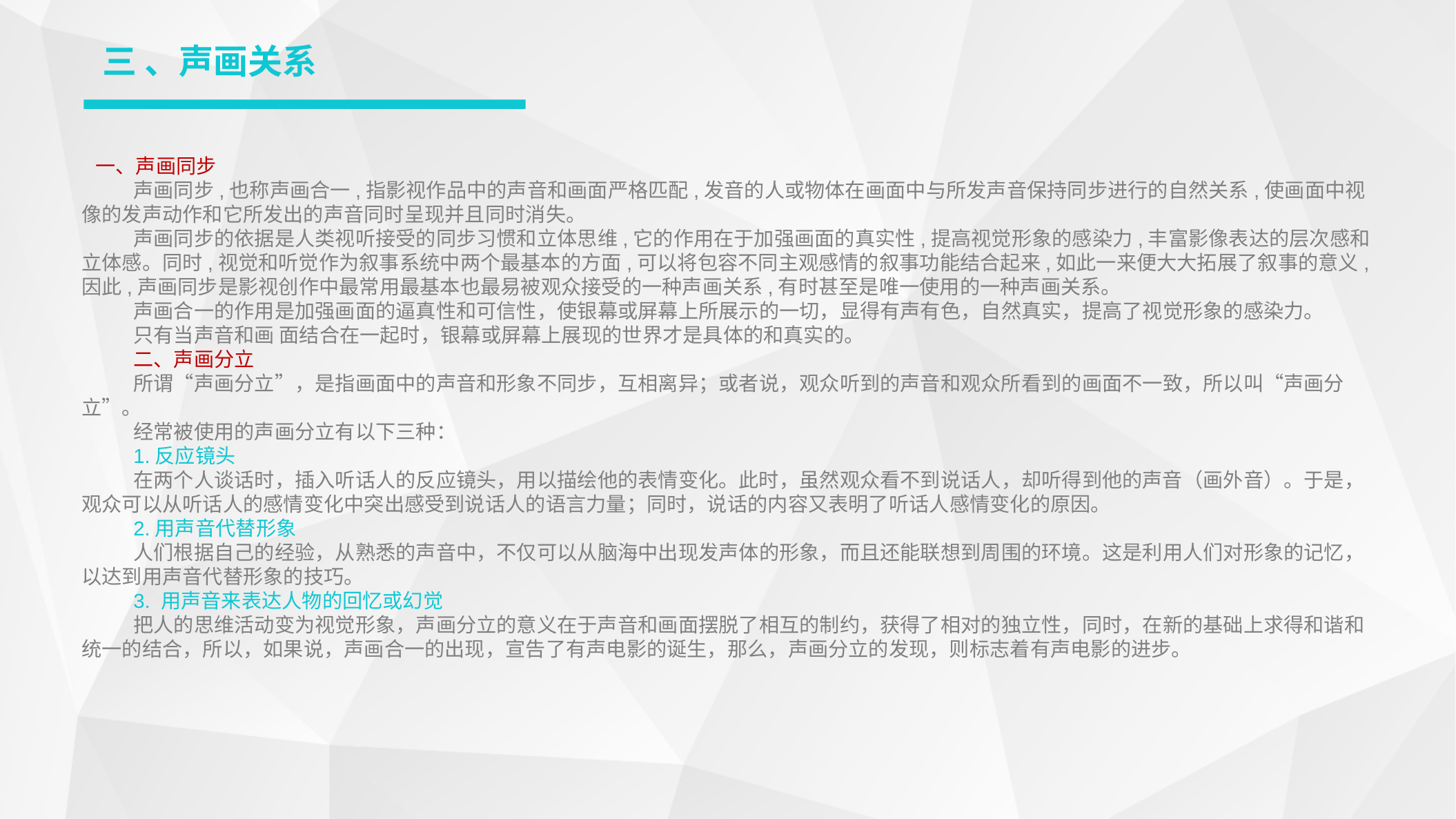

三 、声画关系

  一、声画同步
声画同步,也称声画合一,指影视作品中的声音和画面严格匹配,发音的人或物体在画面中与所发声音保持同步进行的自然关系,使画面中视像的发声动作和它所发出的声音同时呈现并且同时消失。
声画同步的依据是人类视听接受的同步习惯和立体思维,它的作用在于加强画面的真实性,提高视觉形象的感染力,丰富影像表达的层次感和立体感。同时,视觉和听觉作为叙事系统中两个最基本的方面,可以将包容不同主观感情的叙事功能结合起来,如此一来便大大拓展了叙事的意义,因此,声画同步是影视创作中最常用最基本也最易被观众接受的一种声画关系,有时甚至是唯一使用的一种声画关系。
声画合一的作用是加强画面的逼真性和可信性，使银幕或屏幕上所展示的一切，显得有声有色，自然真实，提高了视觉形象的感染力。
只有当声音和画 面结合在一起时，银幕或屏幕上展现的世界才是具体的和真实的。
二、声画分立
所谓“声画分立”，是指画面中的声音和形象不同步，互相离异；或者说，观众听到的声音和观众所看到的画面不一致，所以叫“声画分立”。
经常被使用的声画分立有以下三种：
1.反应镜头
在两个人谈话时，插入听话人的反应镜头，用以描绘他的表情变化。此时，虽然观众看不到说话人，却听得到他的声音（画外音）。于是，观众可以从听话人的感情变化中突出感受到说话人的语言力量；同时，说话的内容又表明了听话人感情变化的原因。
2.用声音代替形象
人们根据自己的经验，从熟悉的声音中，不仅可以从脑海中出现发声体的形象，而且还能联想到周围的环境。这是利用人们对形象的记忆，以达到用声音代替形象的技巧。
3. 用声音来表达人物的回忆或幻觉
把人的思维活动变为视觉形象，声画分立的意义在于声音和画面摆脱了相互的制约，获得了相对的独立性，同时，在新的基础上求得和谐和统一的结合，所以，如果说，声画合一的出现，宣告了有声电影的诞生，那么，声画分立的发现，则标志着有声电影的进步。